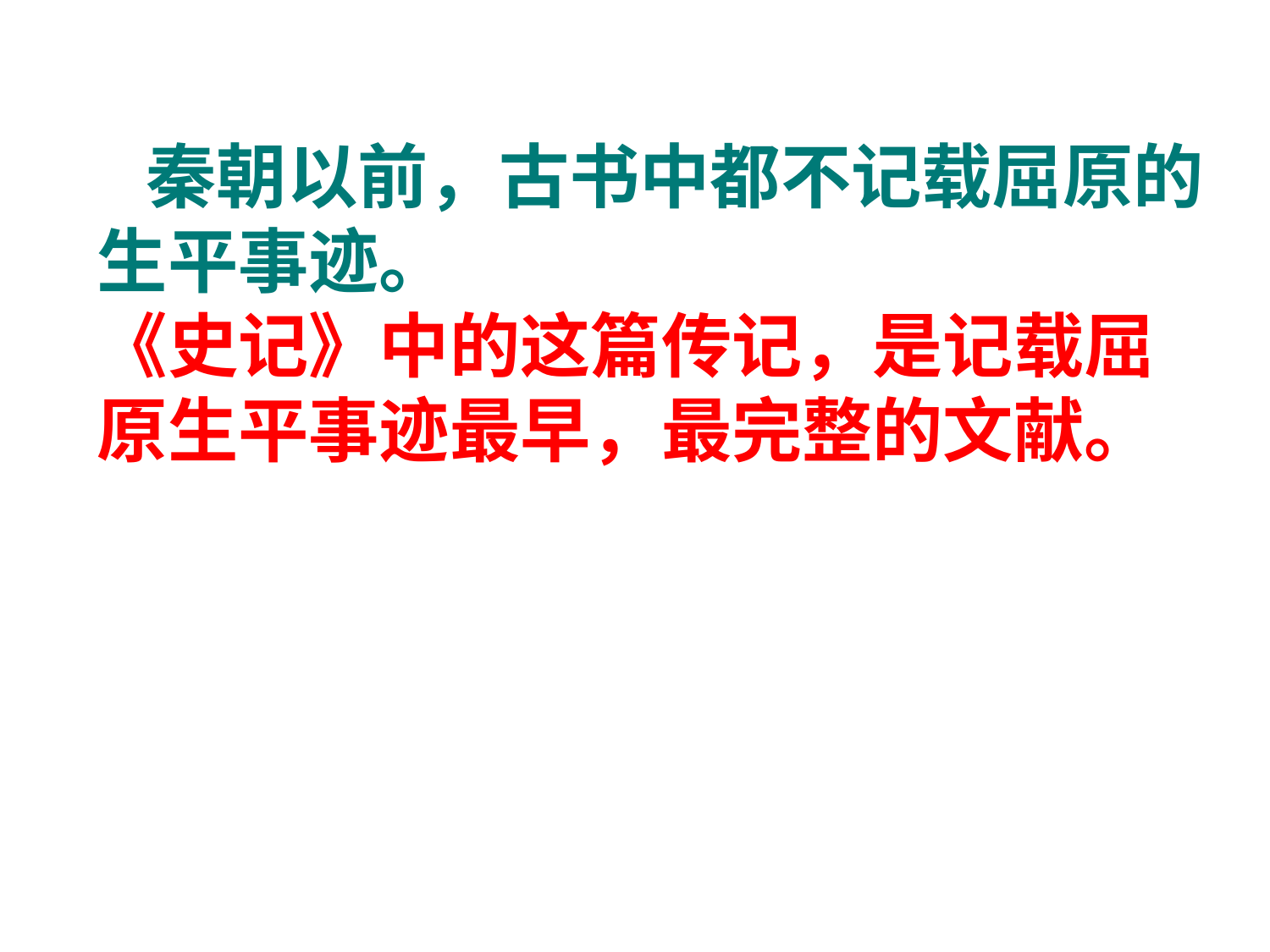

秦朝以前，古书中都不记载屈原的生平事迹。
《史记》中的这篇传记，是记载屈原生平事迹最早，最完整的文献。